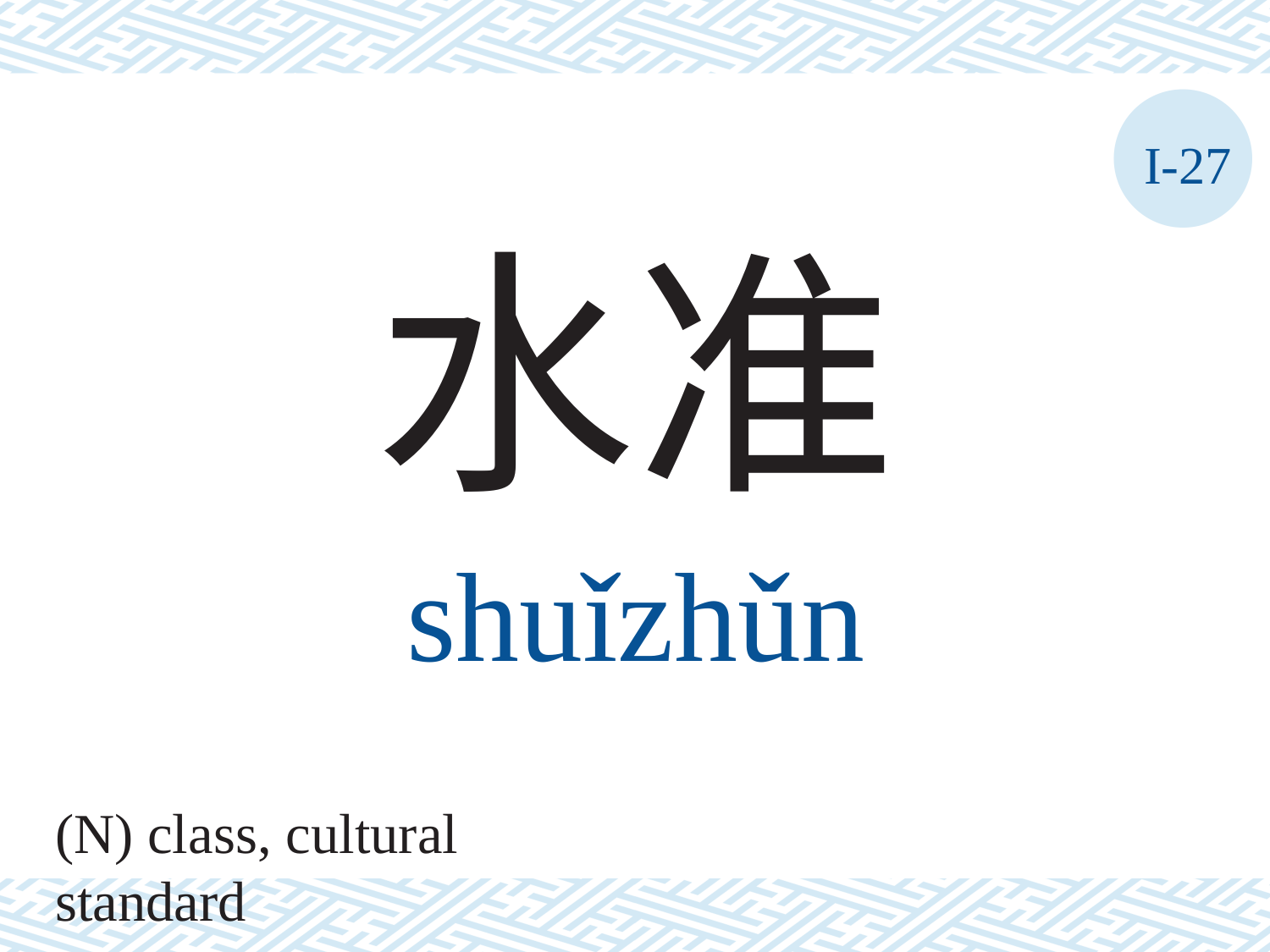

I-27
水准
shuǐzhǔn
(N) class, cultural standard